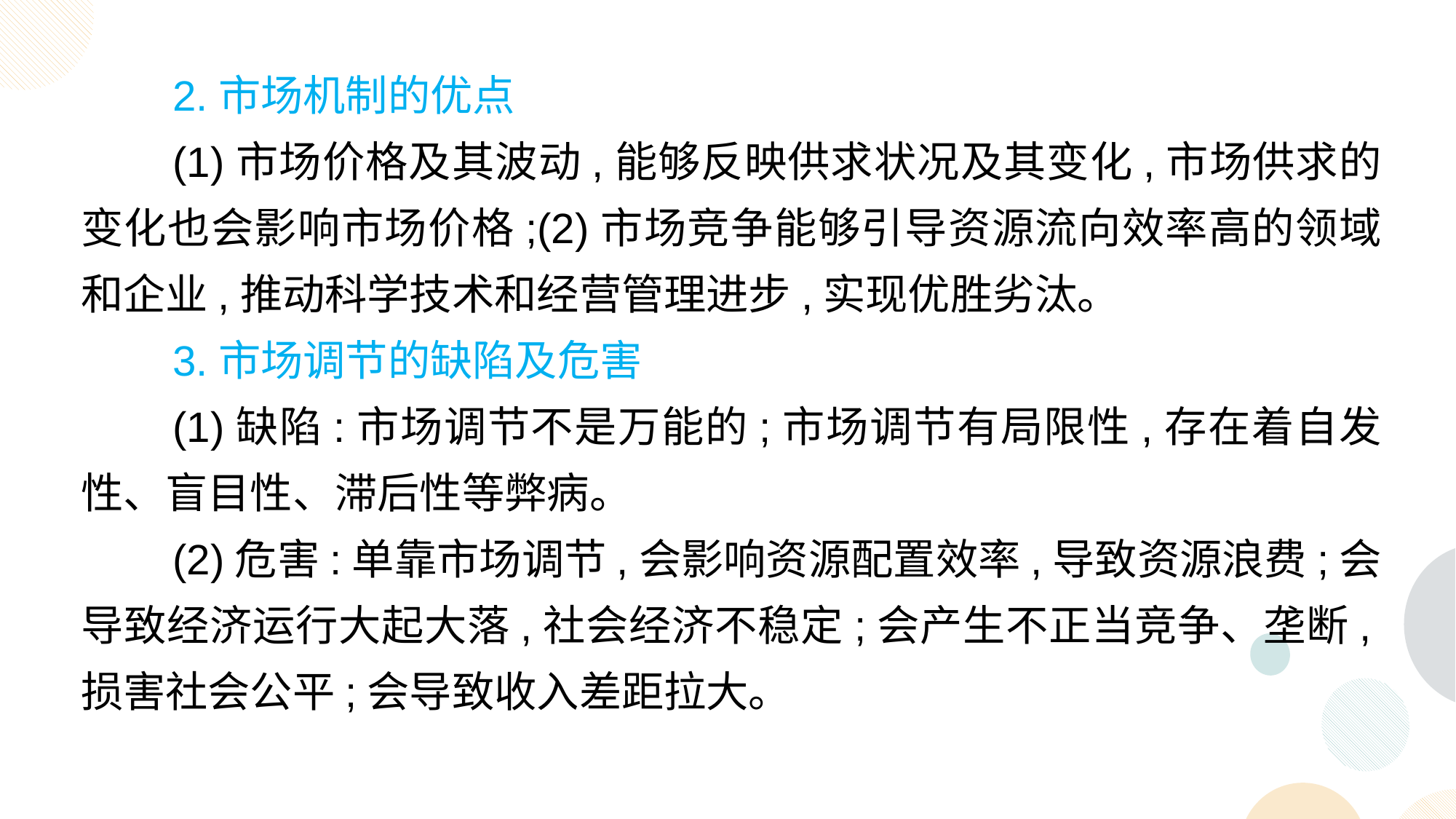

2.市场机制的优点
(1)市场价格及其波动,能够反映供求状况及其变化,市场供求的变化也会影响市场价格;(2)市场竞争能够引导资源流向效率高的领域和企业,推动科学技术和经营管理进步,实现优胜劣汰。
3.市场调节的缺陷及危害
(1)缺陷:市场调节不是万能的;市场调节有局限性,存在着自发性、盲目性、滞后性等弊病。
(2)危害:单靠市场调节,会影响资源配置效率,导致资源浪费;会导致经济运行大起大落,社会经济不稳定;会产生不正当竞争、垄断,损害社会公平;会导致收入差距拉大。